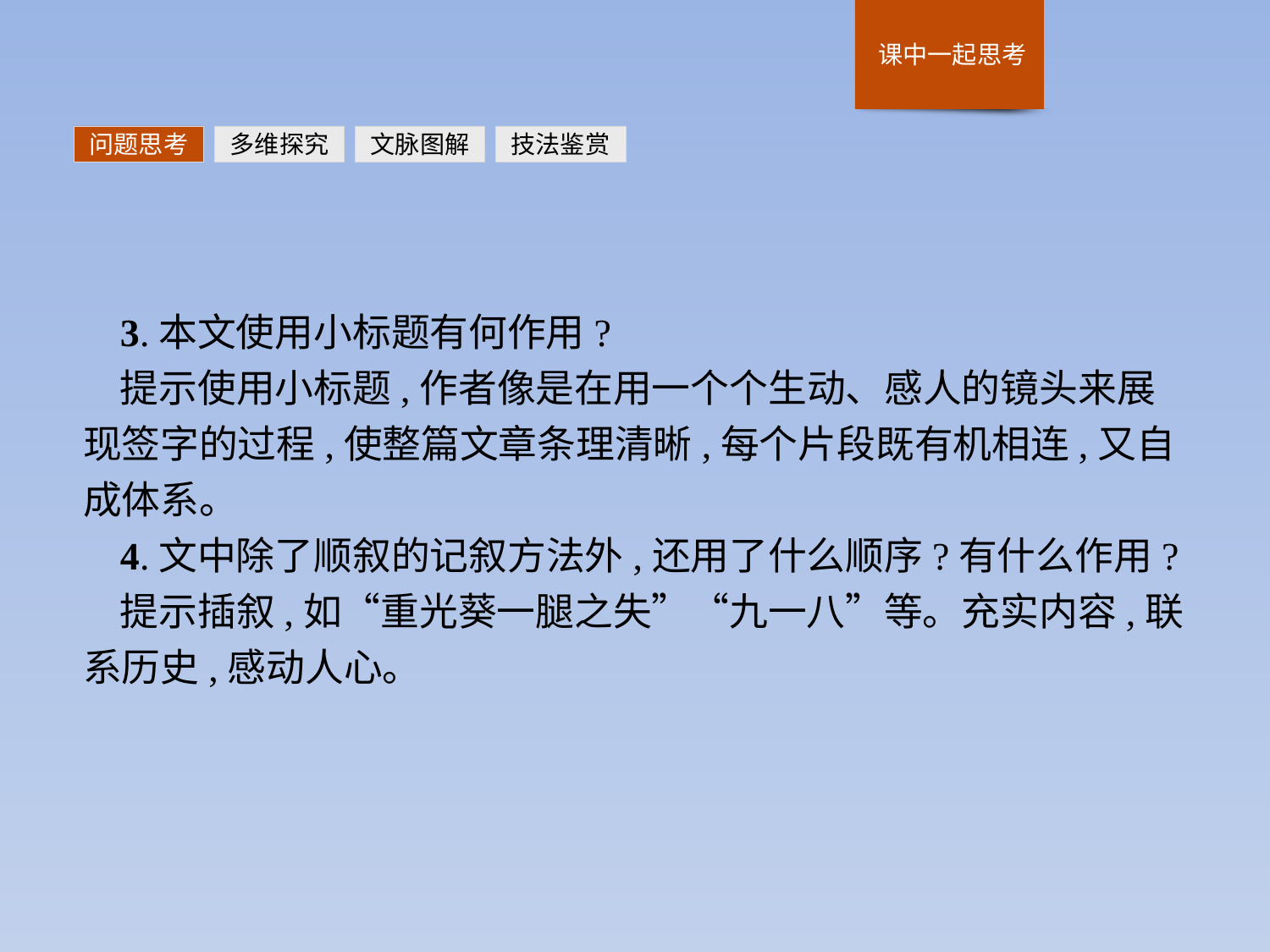

问题思考
多维探究
文脉图解
技法鉴赏
3.本文使用小标题有何作用?
提示使用小标题,作者像是在用一个个生动、感人的镜头来展现签字的过程,使整篇文章条理清晰,每个片段既有机相连,又自成体系。
4.文中除了顺叙的记叙方法外,还用了什么顺序?有什么作用?
提示插叙,如“重光葵一腿之失”“九一八”等。充实内容,联系历史,感动人心。